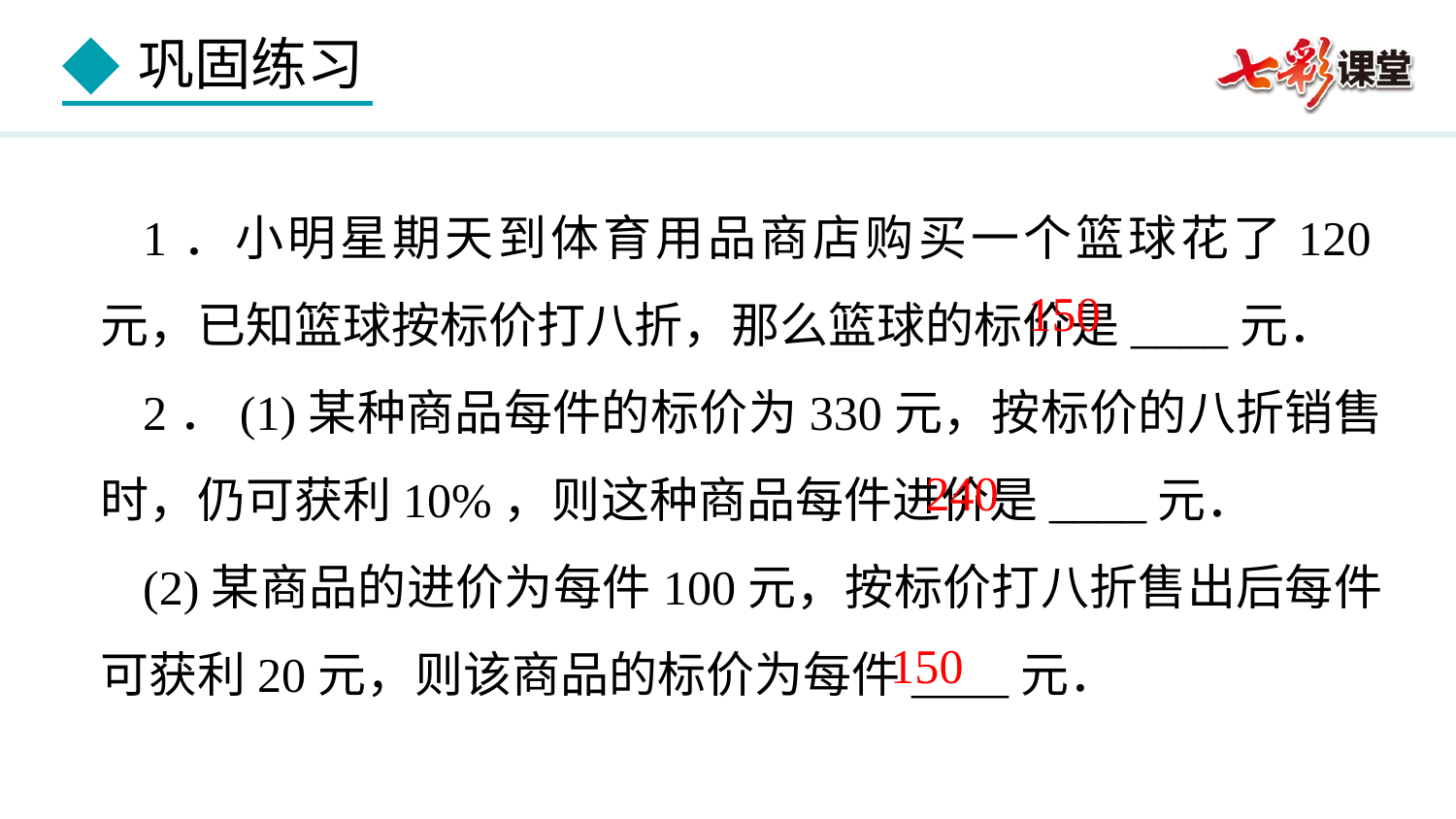

1．小明星期天到体育用品商店购买一个篮球花了120元，已知篮球按标价打八折，那么篮球的标价是____元．
2．(1)某种商品每件的标价为330元，按标价的八折销售时，仍可获利10%，则这种商品每件进价是____元．
(2)某商品的进价为每件100元，按标价打八折售出后每件可获利20元，则该商品的标价为每件____元．
150
240
150